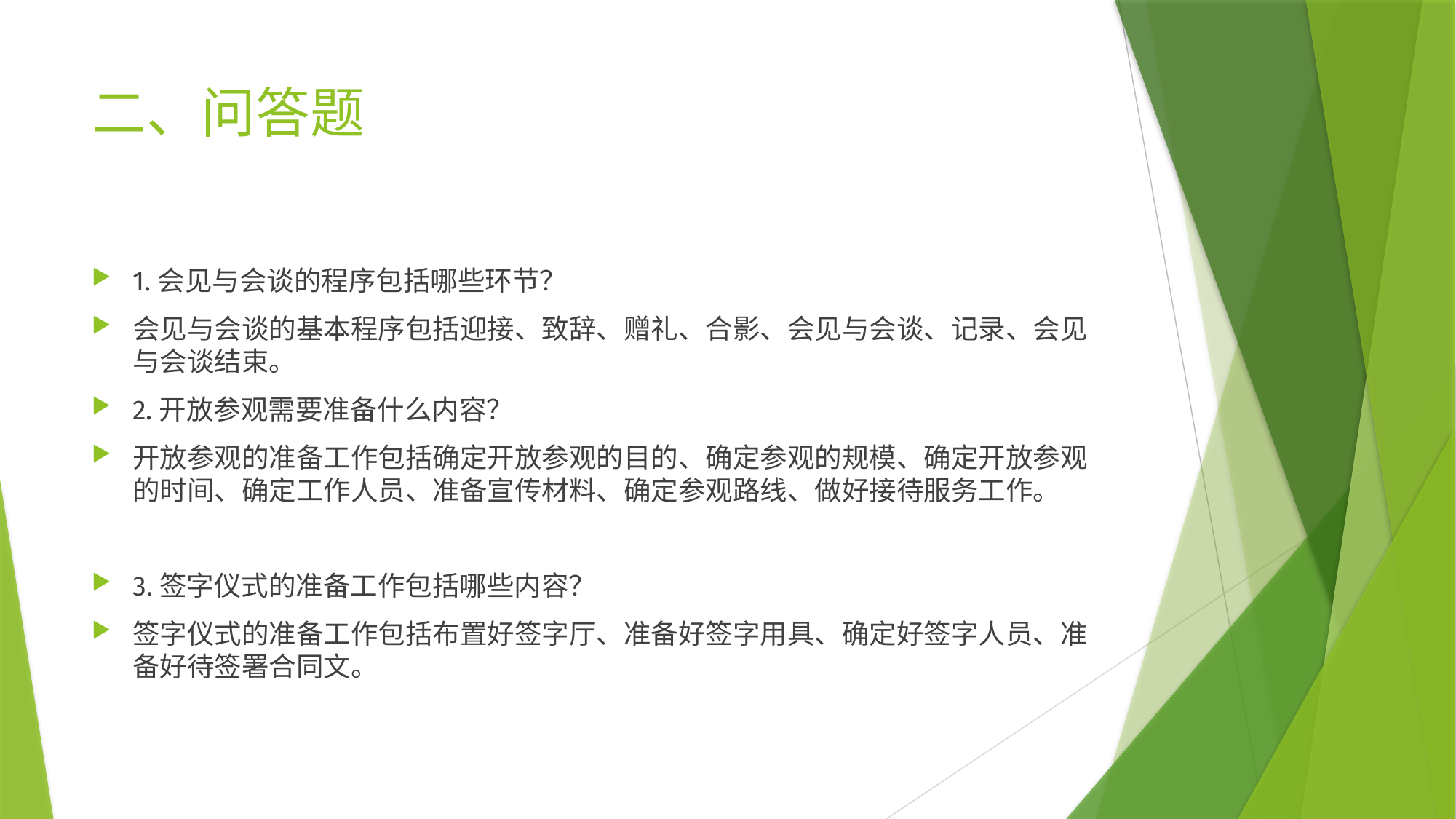

# 二、问答题
1.会见与会谈的程序包括哪些环节？
会见与会谈的基本程序包括迎接、致辞、赠礼、合影、会见与会谈、记录、会见与会谈结束。
2.开放参观需要准备什么内容？
开放参观的准备工作包括确定开放参观的目的、确定参观的规模、确定开放参观的时间、确定工作人员、准备宣传材料、确定参观路线、做好接待服务工作。

3.签字仪式的准备工作包括哪些内容？
签字仪式的准备工作包括布置好签字厅、准备好签字用具、确定好签字人员、准备好待签署合同文。